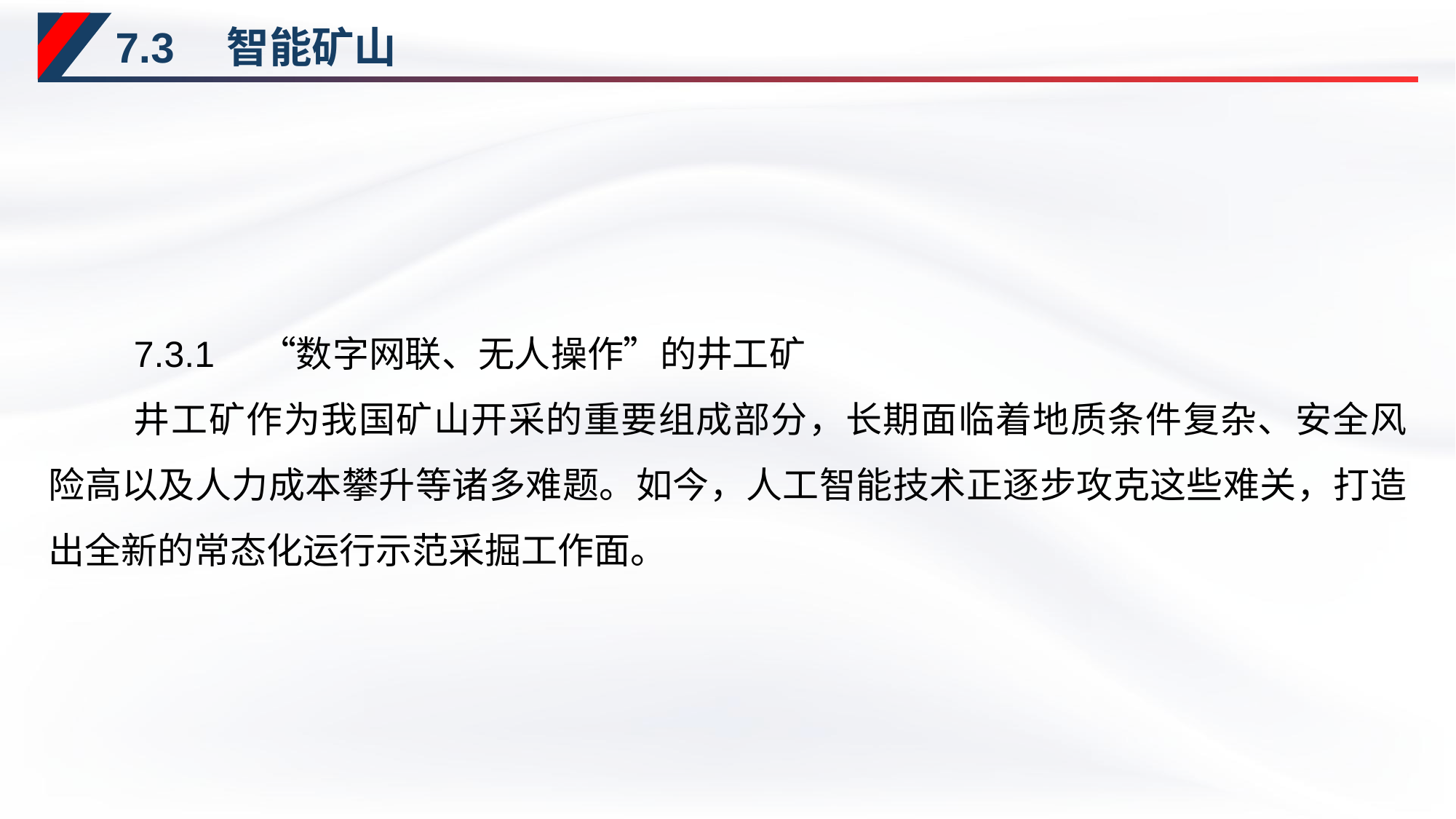

# 7.3　智能矿山
7.3.1　“数字网联、无人操作”的井工矿
井工矿作为我国矿山开采的重要组成部分，长期面临着地质条件复杂、安全风险高以及人力成本攀升等诸多难题。如今，人工智能技术正逐步攻克这些难关，打造出全新的常态化运行示范采掘工作面。